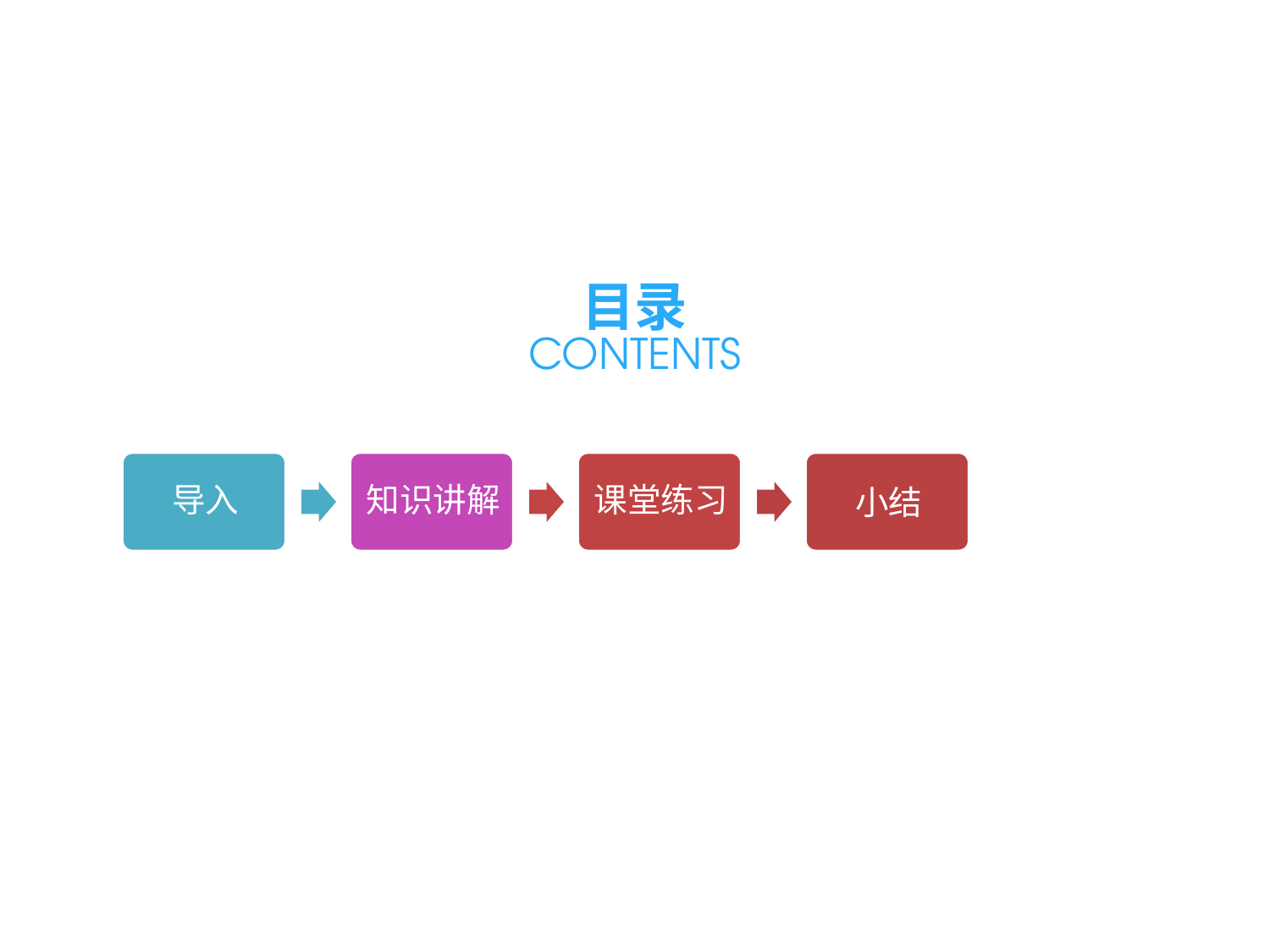

目录
CONTENTS
导入

知识讲解

课堂练习

小结
2